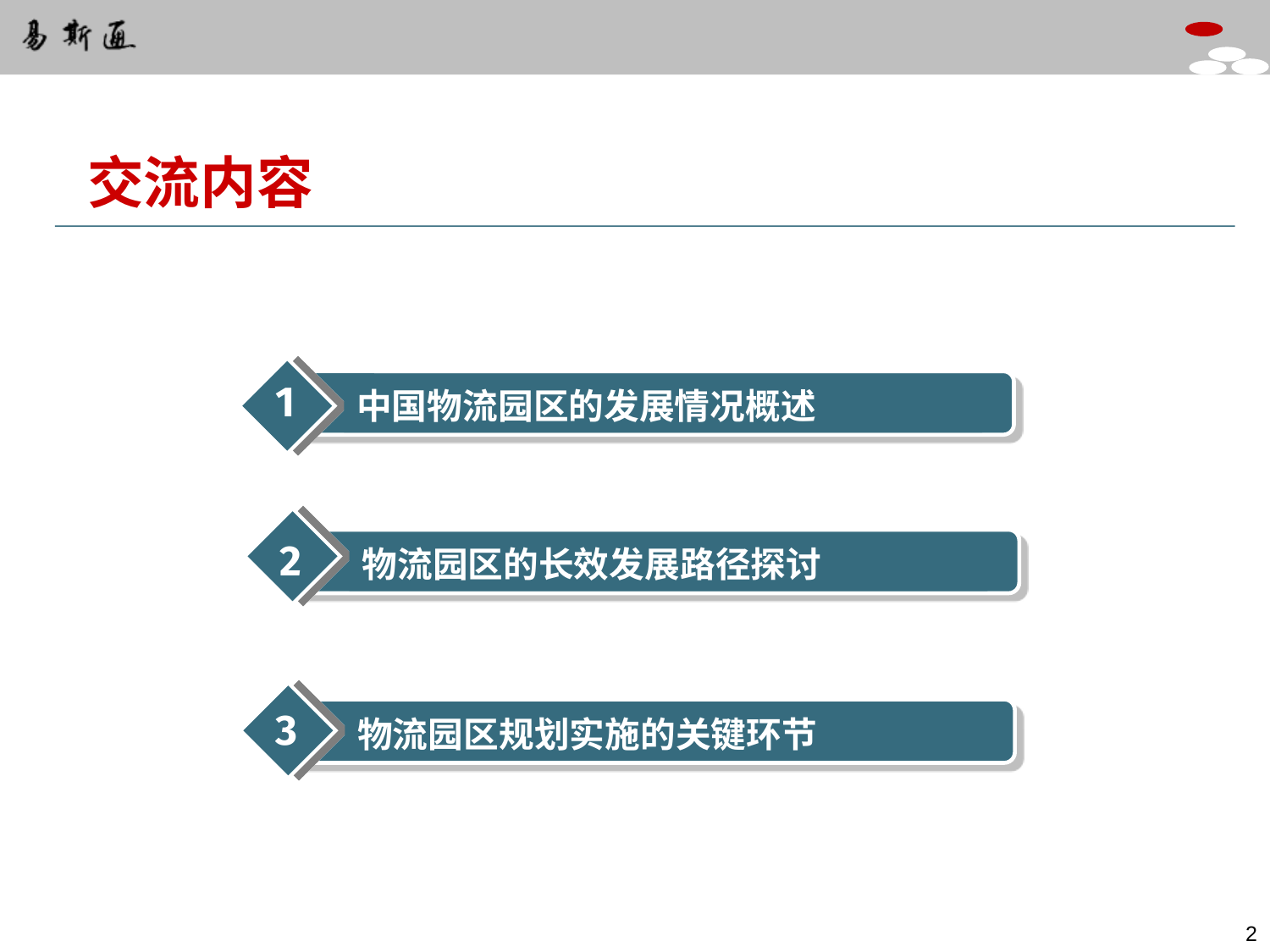

交流内容

1

基本概念导入
中国物流园区的发展情况概述

2

物流园区的长效发展路径探讨

3

物流园区规划实施的关键环节
2